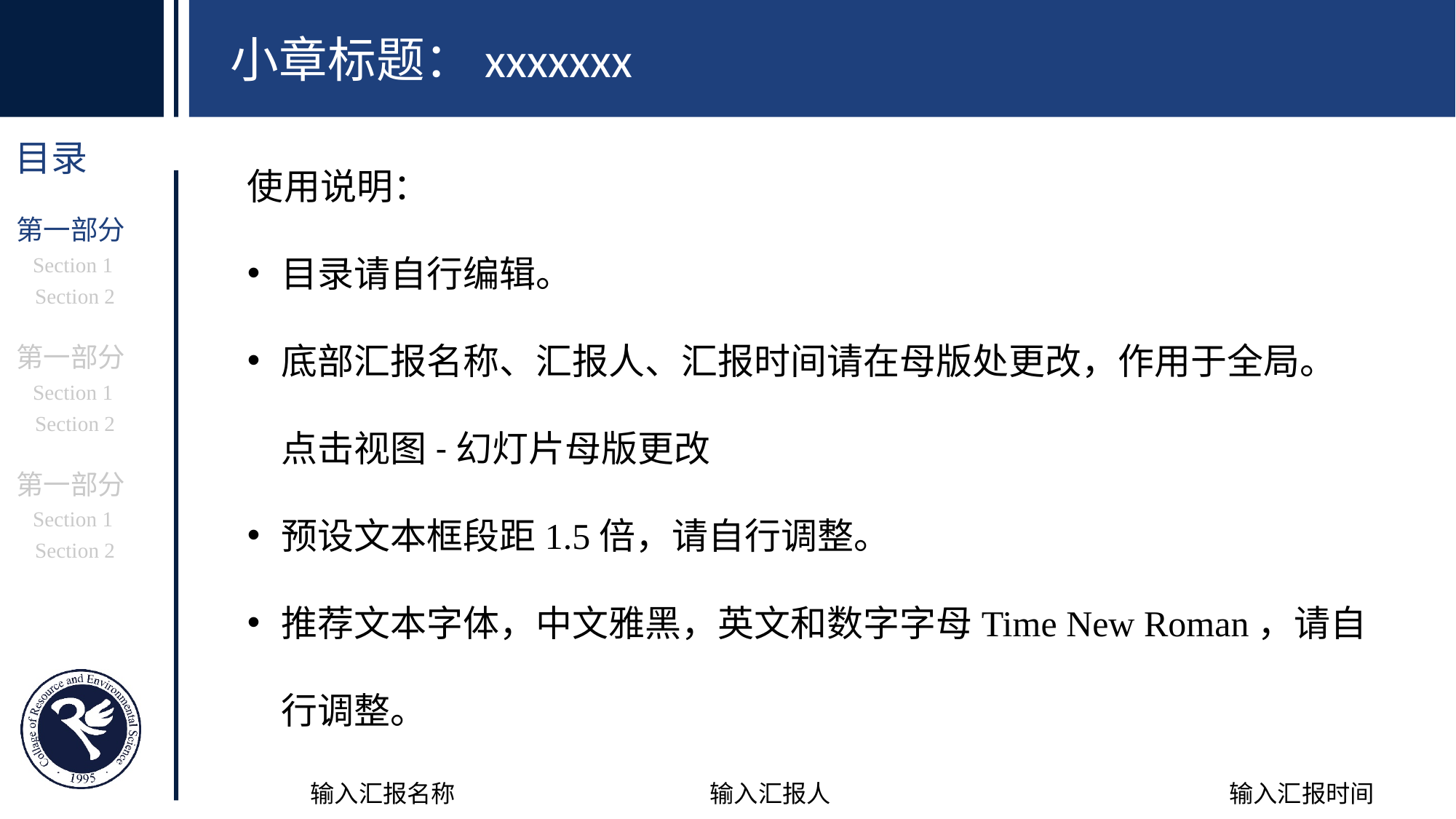

小章标题：xxxxxxx
使用说明：
目录请自行编辑。
底部汇报名称、汇报人、汇报时间请在母版处更改，作用于全局。点击视图-幻灯片母版更改
预设文本框段距1.5倍，请自行调整。
推荐文本字体，中文雅黑，英文和数字字母Time New Roman，请自行调整。

第一部分
Section 1
Section 2
第一部分
Section 1
Section 2
第一部分
Section 1
Section 2